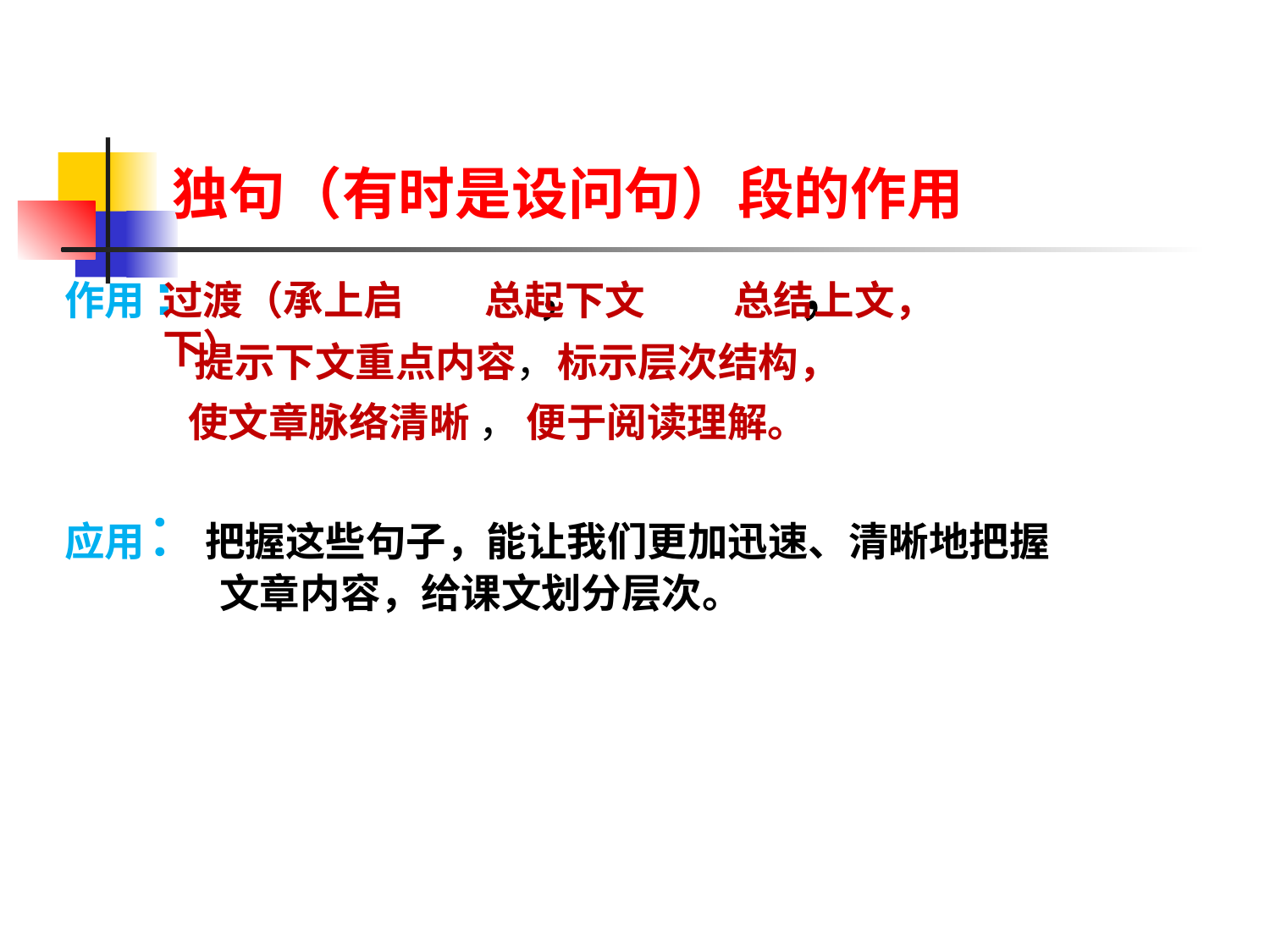

独句（有时是设问句）段的作用
作用:                       ，               ，

应用：把握这些句子，能让我们更加迅速、清晰地把握
                文章内容，给课文划分层次。
过渡（承上启下）
总起下文
  总结上文，
         提示下文重点内容，
标示层次结构，
便于阅读理解。
      使文章脉络清晰 ，